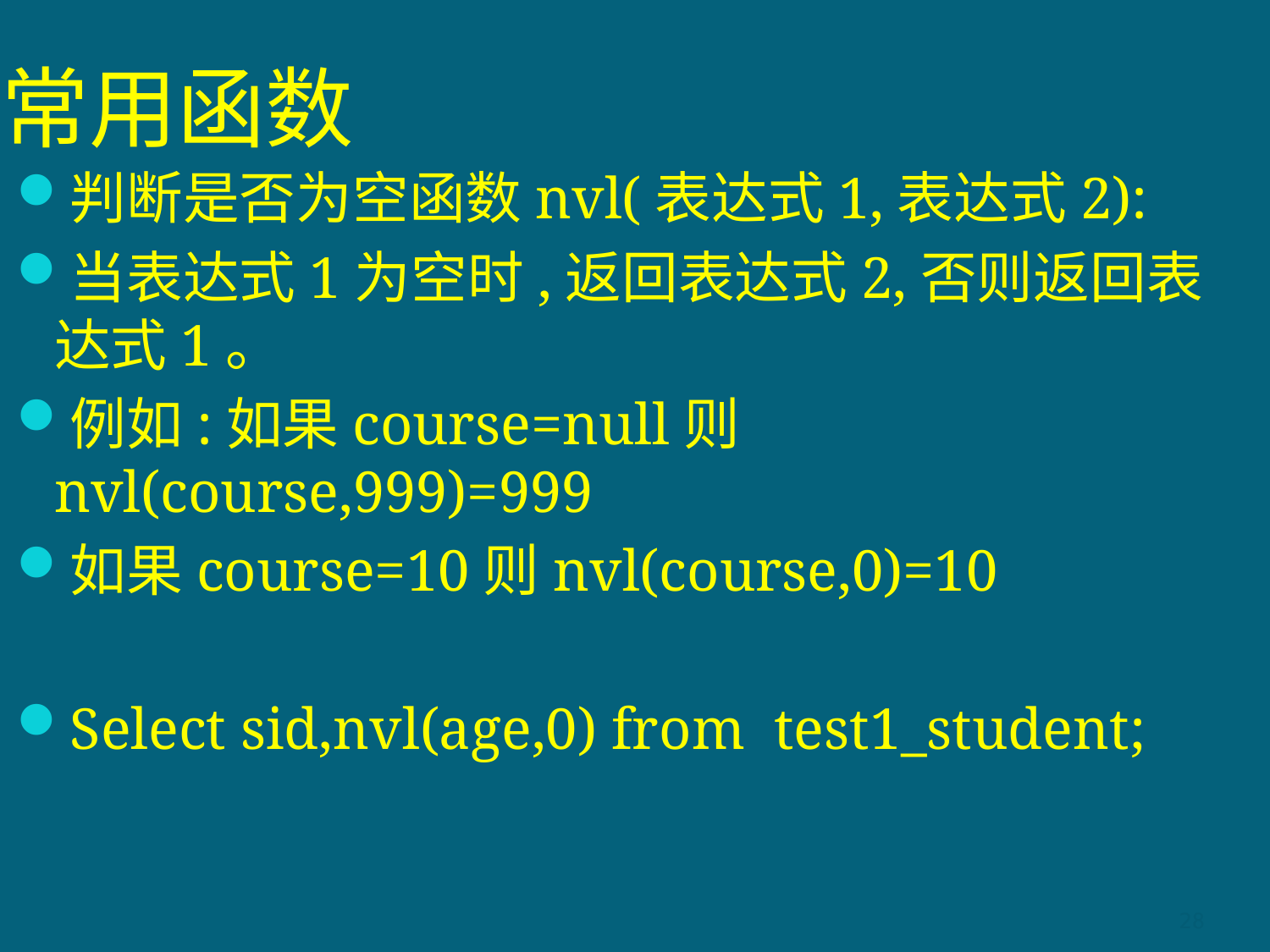

# 常用函数
判断是否为空函数nvl(表达式1,表达式2):
当表达式1为空时,返回表达式2,否则返回表达式1。
例如:如果course=null则nvl(course,999)=999
如果course=10则nvl(course,0)=10

Select sid,nvl(age,0) from  test1_student;

28